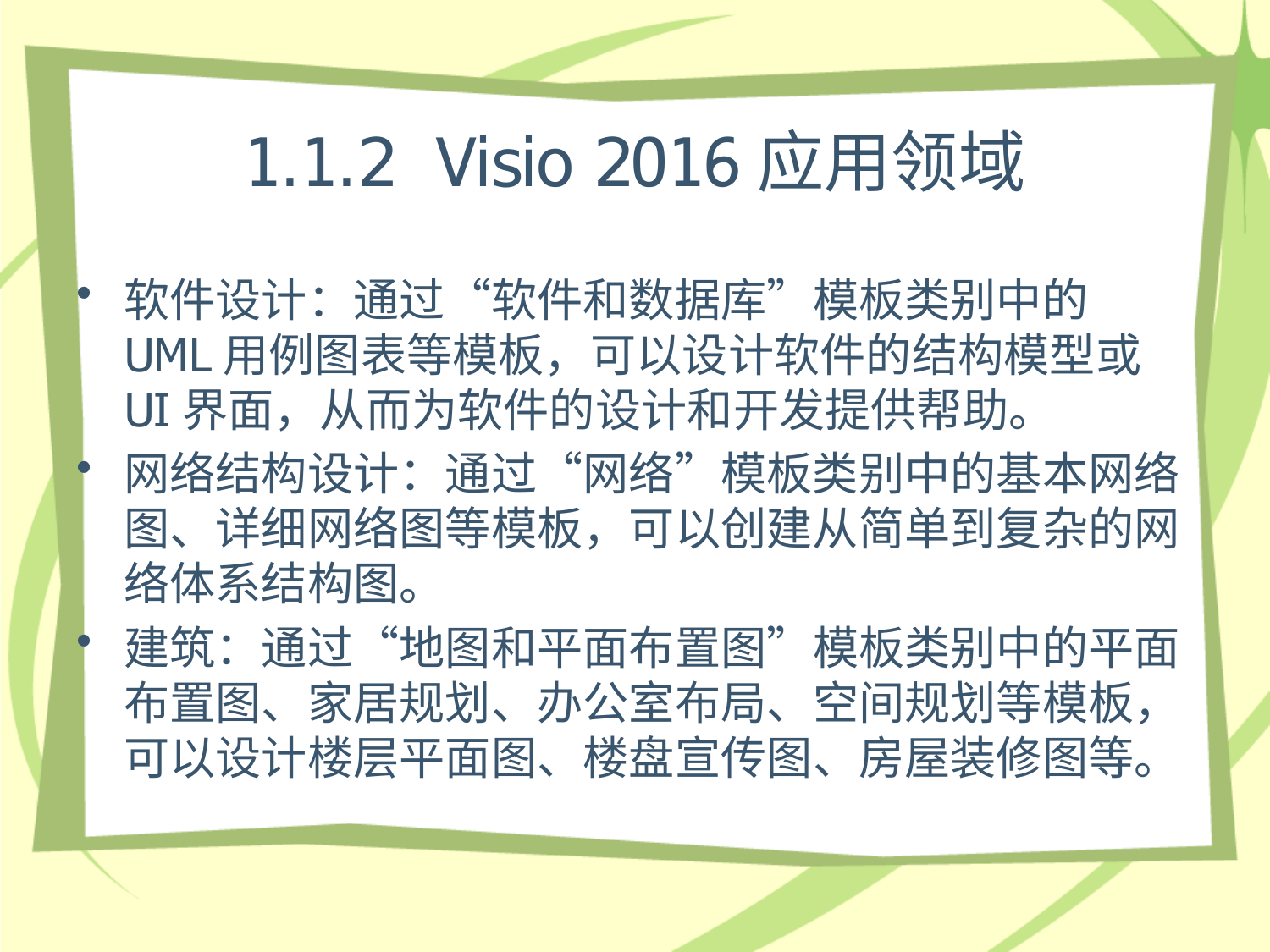

# 1.1.2  Visio 2016应用领域
软件设计：通过“软件和数据库”模板类别中的UML用例图表等模板，可以设计软件的结构模型或UI界面，从而为软件的设计和开发提供帮助。
网络结构设计：通过“网络”模板类别中的基本网络图、详细网络图等模板，可以创建从简单到复杂的网络体系结构图。
建筑：通过“地图和平面布置图”模板类别中的平面布置图、家居规划、办公室布局、空间规划等模板，可以设计楼层平面图、楼盘宣传图、房屋装修图等。